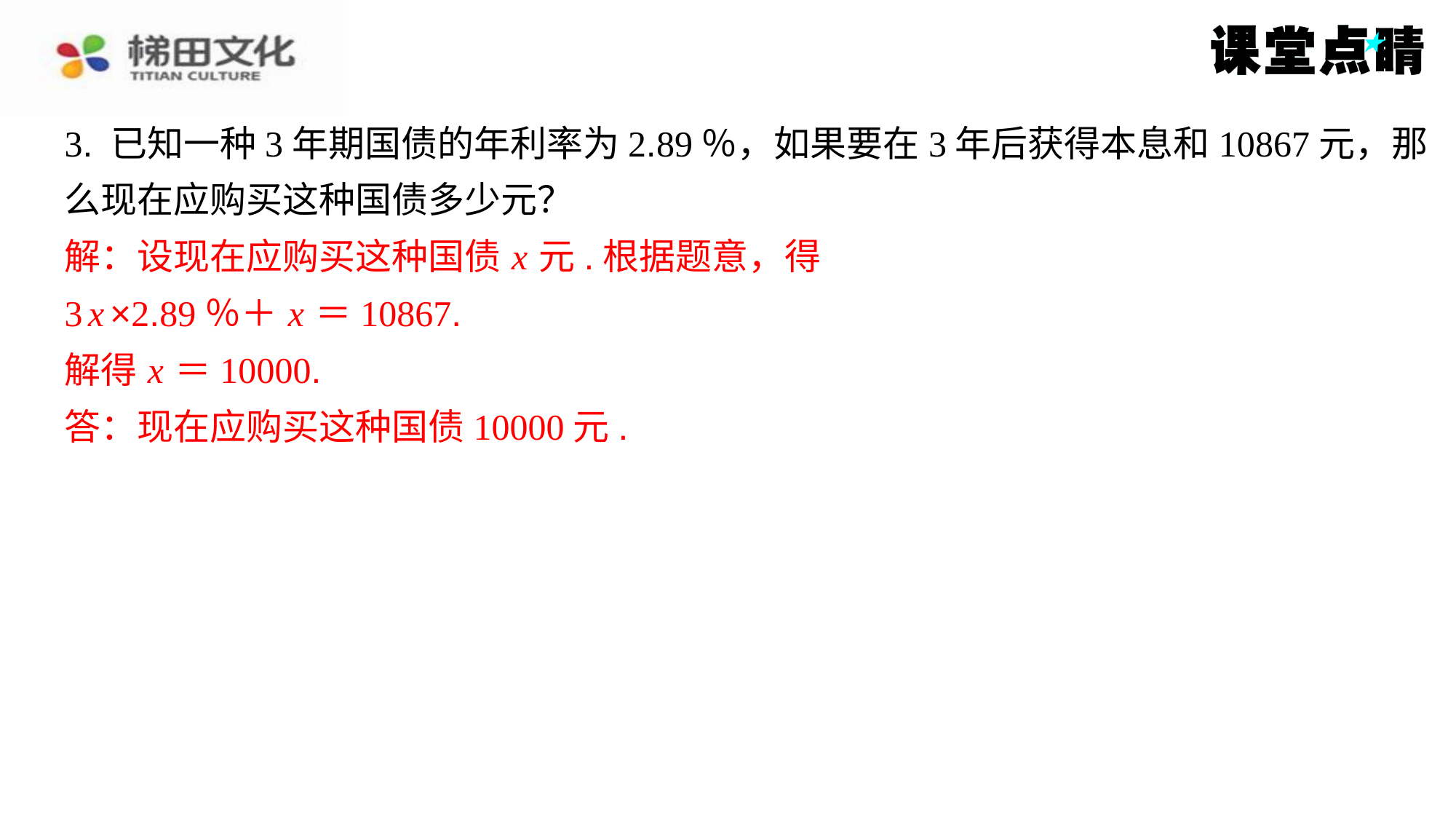

3. 已知一种3年期国债的年利率为2.89％，如果要在3年后获得本息和10867元，那
么现在应购买这种国债多少元？
解：设现在应购买这种国债 x 元.根据题意，得
3 x ×2.89％＋ x ＝10867.
解得 x ＝10000.
答：现在应购买这种国债10000元.
解：设现在应购买这种国债 x 元.根据题意，得
3 x ×2.89％＋ x ＝10867.
解得 x ＝10000.
答：现在应购买这种国债10000元.